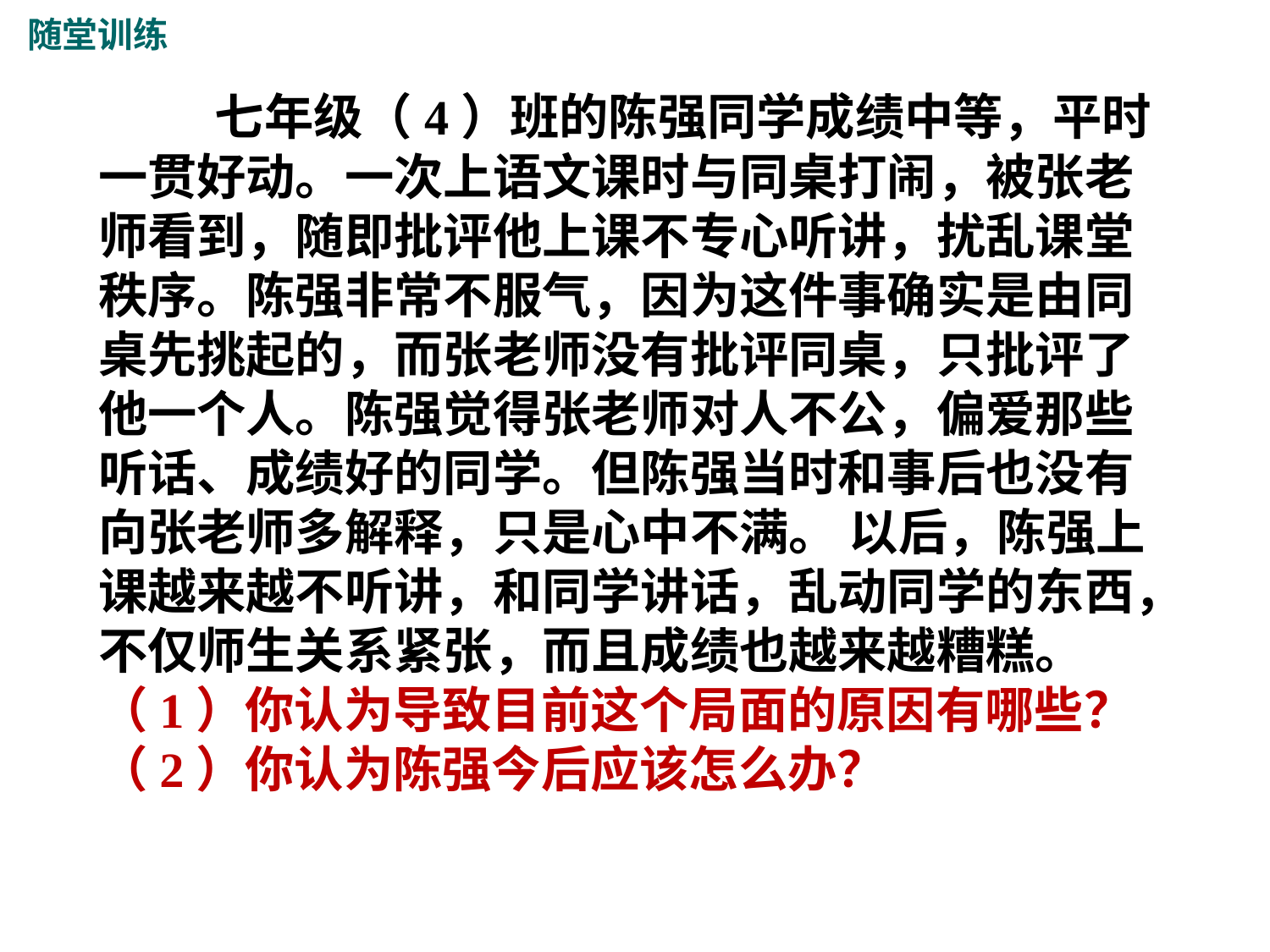

随堂训练
        七年级（4）班的陈强同学成绩中等，平时一贯好动。一次上语文课时与同桌打闹，被张老师看到，随即批评他上课不专心听讲，扰乱课堂秩序。陈强非常不服气，因为这件事确实是由同桌先挑起的，而张老师没有批评同桌，只批评了他一个人。陈强觉得张老师对人不公，偏爱那些听话、成绩好的同学。但陈强当时和事后也没有向张老师多解释，只是心中不满。 以后，陈强上课越来越不听讲，和同学讲话，乱动同学的东西，不仅师生关系紧张，而且成绩也越来越糟糕。
（1）你认为导致目前这个局面的原因有哪些？
（2）你认为陈强今后应该怎么办？